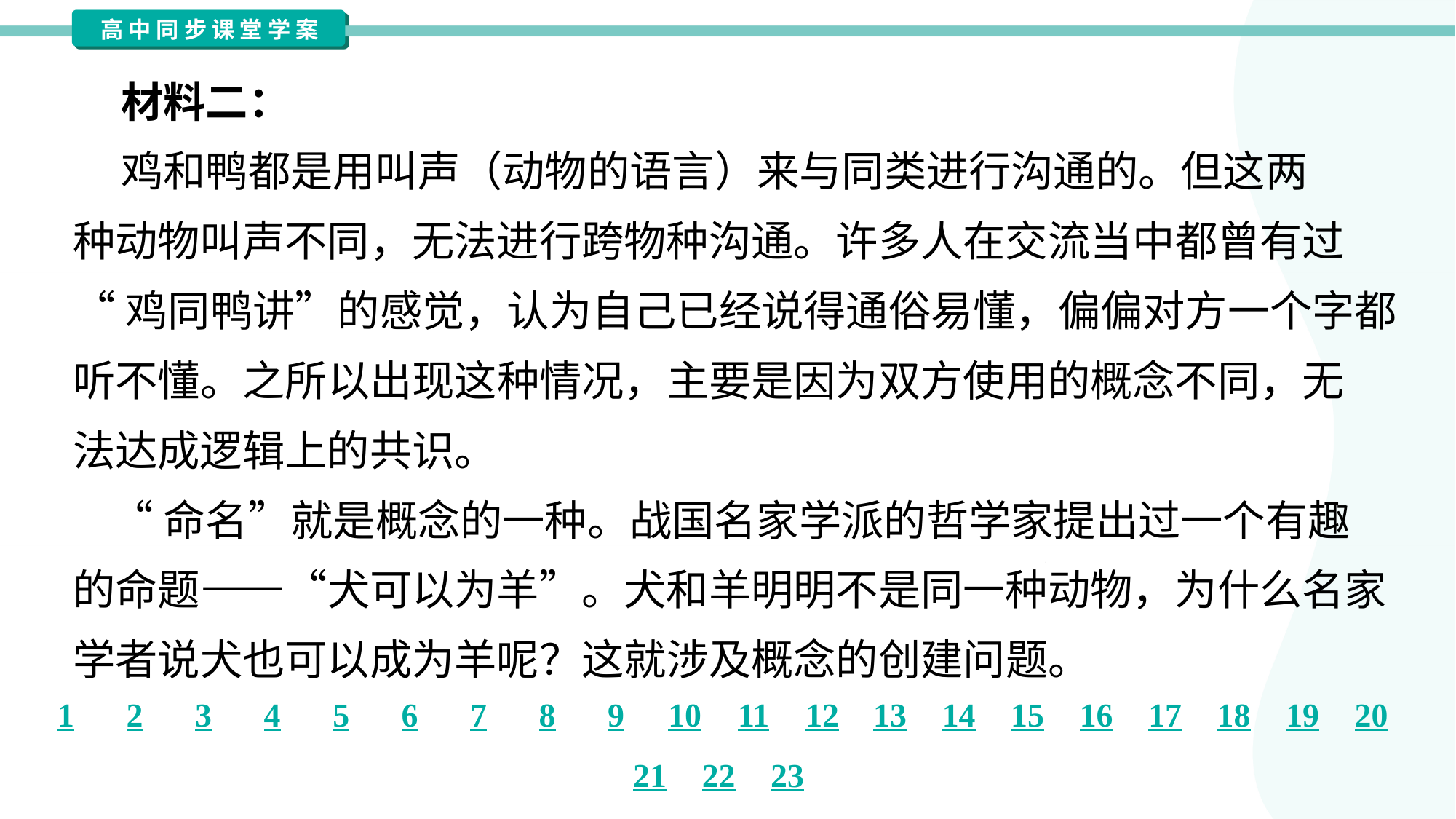

材料二：
    鸡和鸭都是用叫声（动物的语言）来与同类进行沟通的。但这两
种动物叫声不同，无法进行跨物种沟通。许多人在交流当中都曾有过
“鸡同鸭讲”的感觉，认为自己已经说得通俗易懂，偏偏对方一个字都
听不懂。之所以出现这种情况，主要是因为双方使用的概念不同，无
法达成逻辑上的共识。
    “命名”就是概念的一种。战国名家学派的哲学家提出过一个有趣
的命题——“犬可以为羊”。犬和羊明明不是同一种动物，为什么名家
学者说犬也可以成为羊呢？这就涉及概念的创建问题。